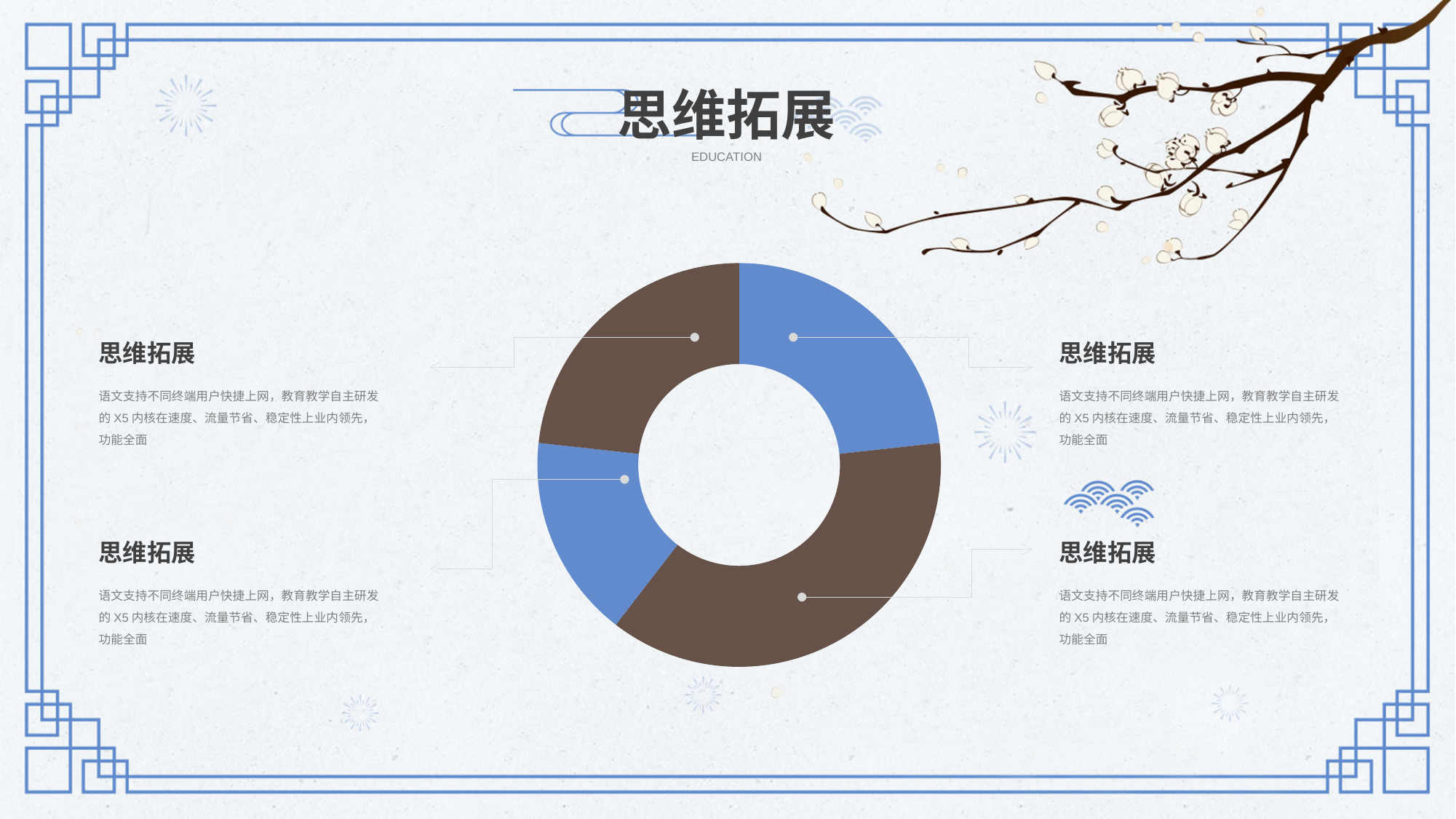

思维拓展
EDUCATION

### Chart

| Category | Sales |
|---|---|
| 1st Qtr | 2.0 |
| 2nd Qtr | 3.2 |
| 3rd Qtr | 1.4 |
| 4th Qtr | 2.0 |
思维拓展
思维拓展

语文支持不同终端用户快捷上网，教育教学自主研发的X5内核在速度、流量节省、稳定性上业内领先，功能全面
语文支持不同终端用户快捷上网，教育教学自主研发的X5内核在速度、流量节省、稳定性上业内领先，功能全面

思维拓展
思维拓展

语文支持不同终端用户快捷上网，教育教学自主研发的X5内核在速度、流量节省、稳定性上业内领先，功能全面
语文支持不同终端用户快捷上网，教育教学自主研发的X5内核在速度、流量节省、稳定性上业内领先，功能全面